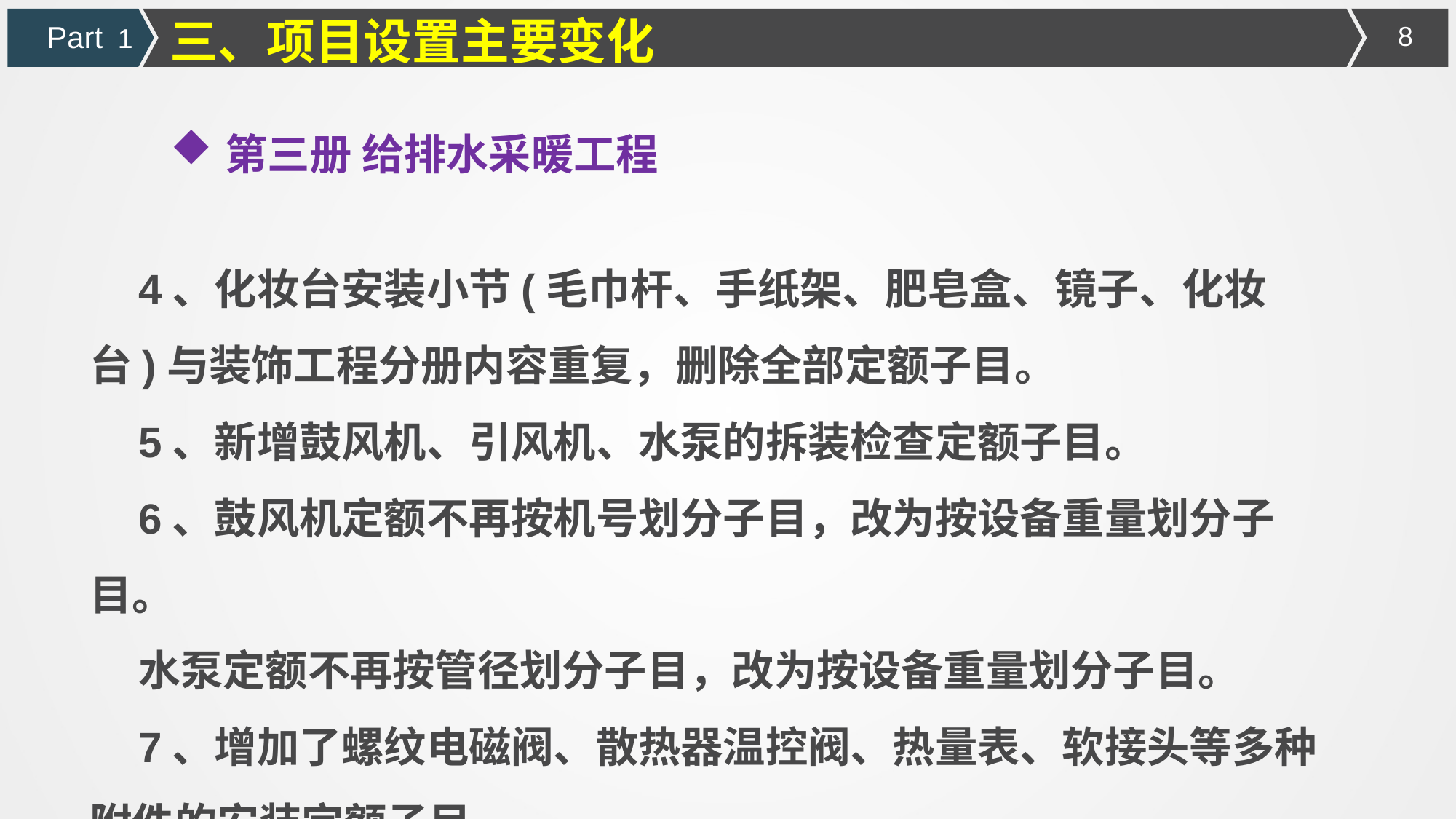

三、项目设置主要变化
Part  1
第三册 给排水采暖工程
4、化妆台安装小节(毛巾杆、手纸架、肥皂盒、镜子、化妆台)与装饰工程分册内容重复，删除全部定额子目。
5、新增鼓风机、引风机、水泵的拆装检查定额子目。
6、鼓风机定额不再按机号划分子目，改为按设备重量划分子目。
水泵定额不再按管径划分子目，改为按设备重量划分子目。
7、增加了螺纹电磁阀、散热器温控阀、热量表、软接头等多种附件的安装定额子目。